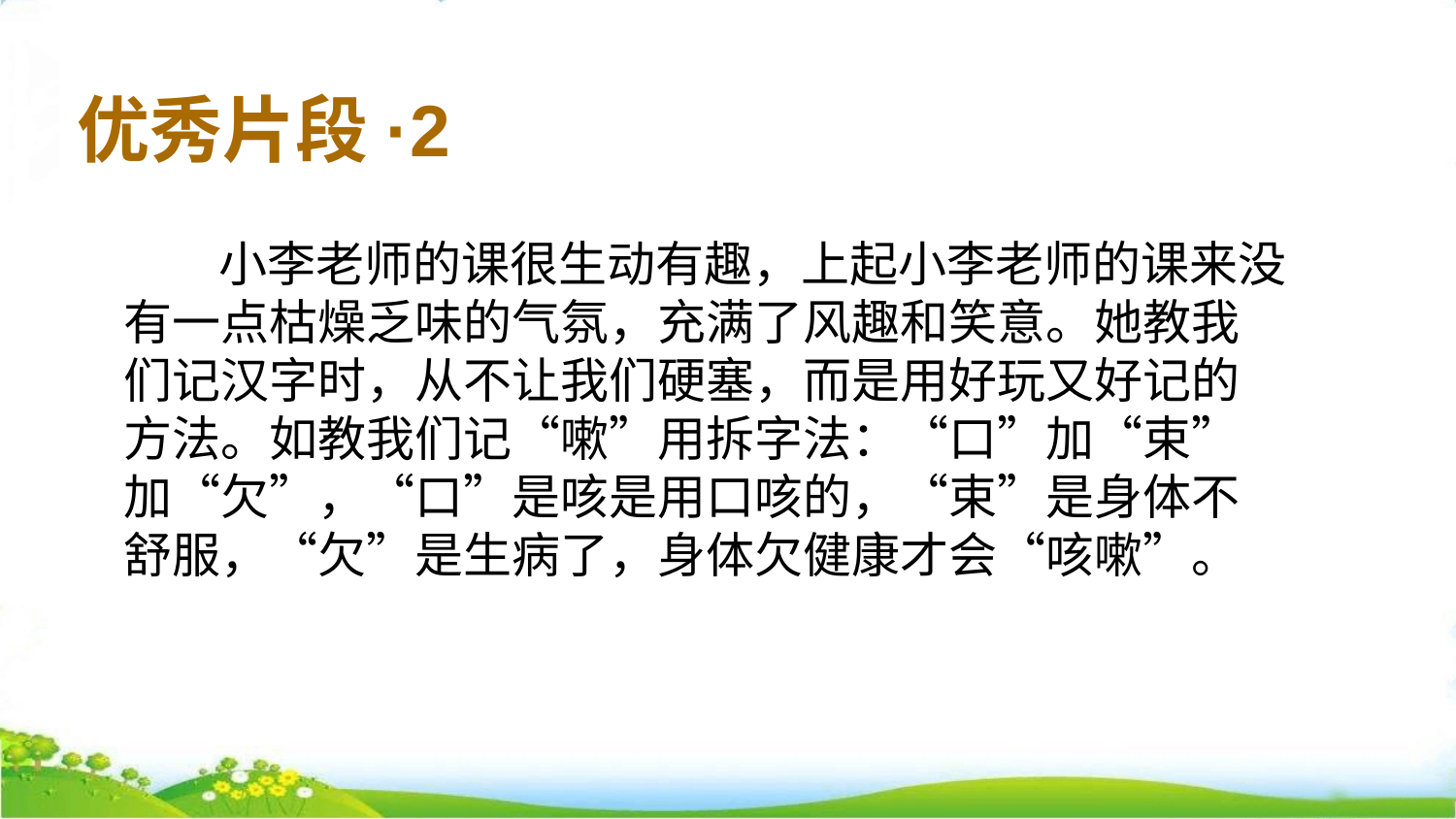

优秀片段·2
 小李老师的课很生动有趣，上起小李老师的课来没有一点枯燥乏味的气氛，充满了风趣和笑意。她教我们记汉字时，从不让我们硬塞，而是用好玩又好记的方法。如教我们记“嗽”用拆字法：“口”加“束”加“欠”，“口”是咳是用口咳的，“束”是身体不舒服，“欠”是生病了，身体欠健康才会“咳嗽”。